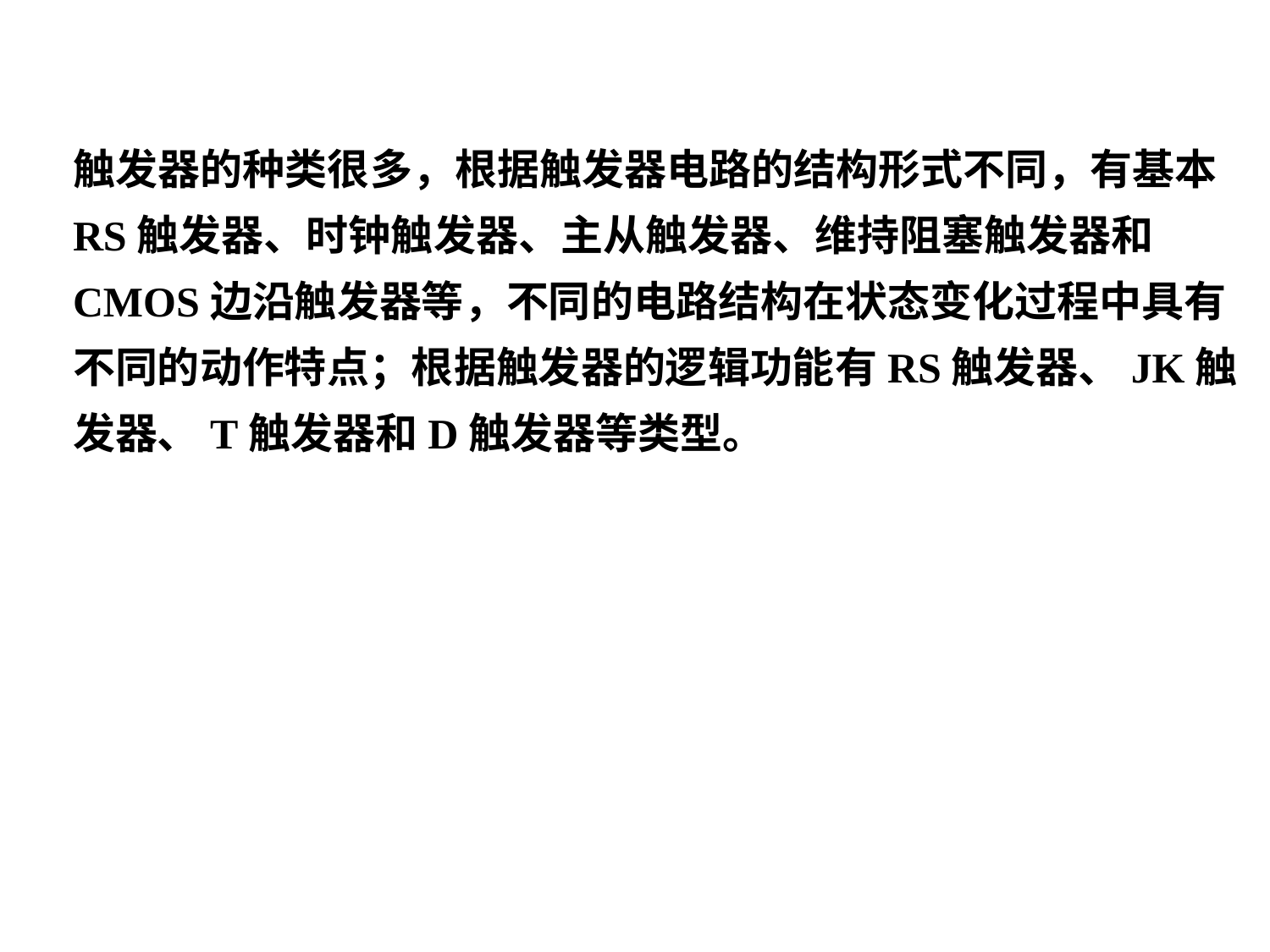

触发器的种类很多，根据触发器电路的结构形式不同，有基本RS触发器、时钟触发器、主从触发器、维持阻塞触发器和CMOS边沿触发器等，不同的电路结构在状态变化过程中具有不同的动作特点；根据触发器的逻辑功能有RS触发器、JK触发器、T触发器和D触发器等类型。